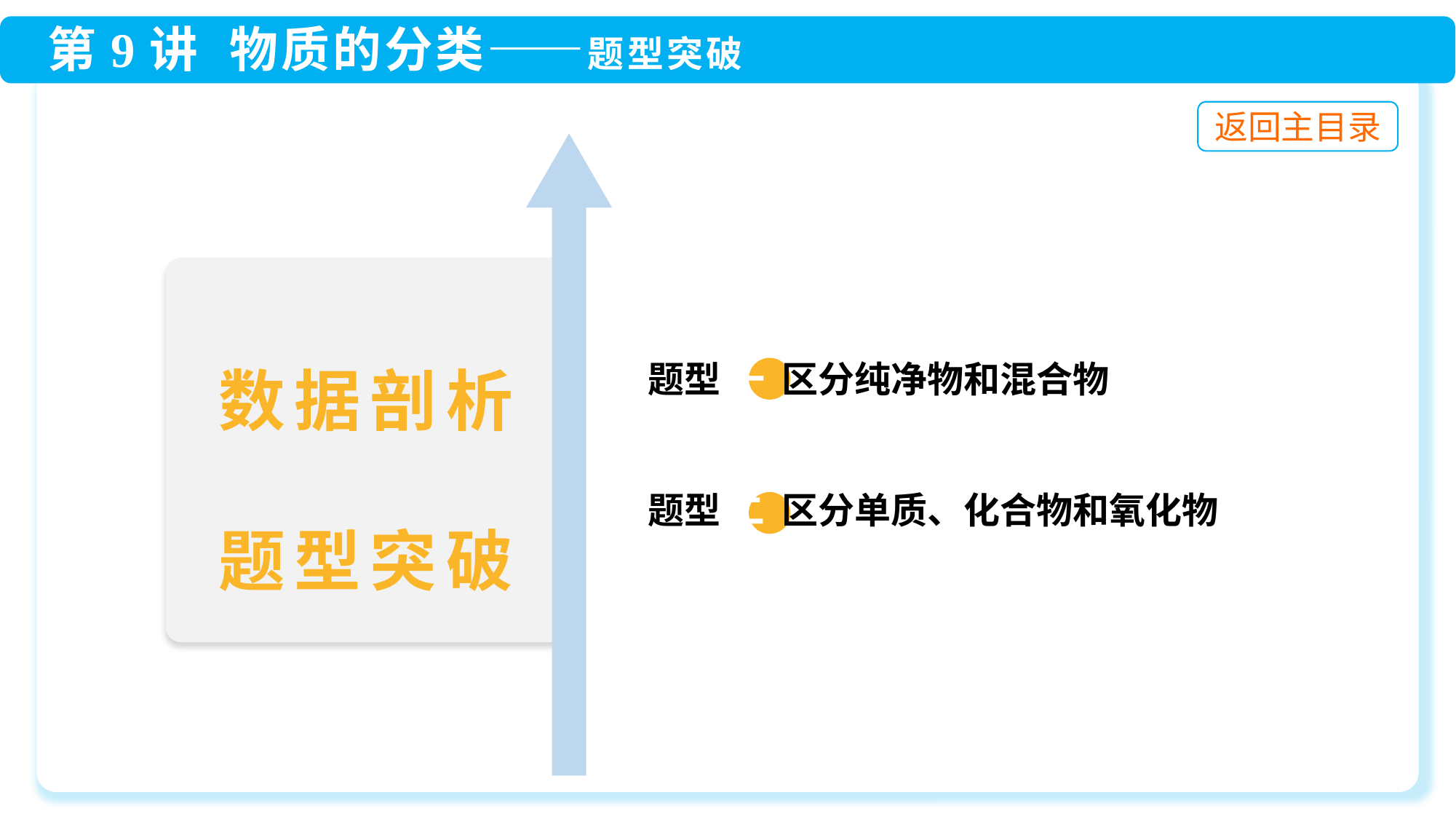

题型 一  区分纯净物和混合物
  题型 二  区分单质、化合物和氧化物

数据剖析
题型突破